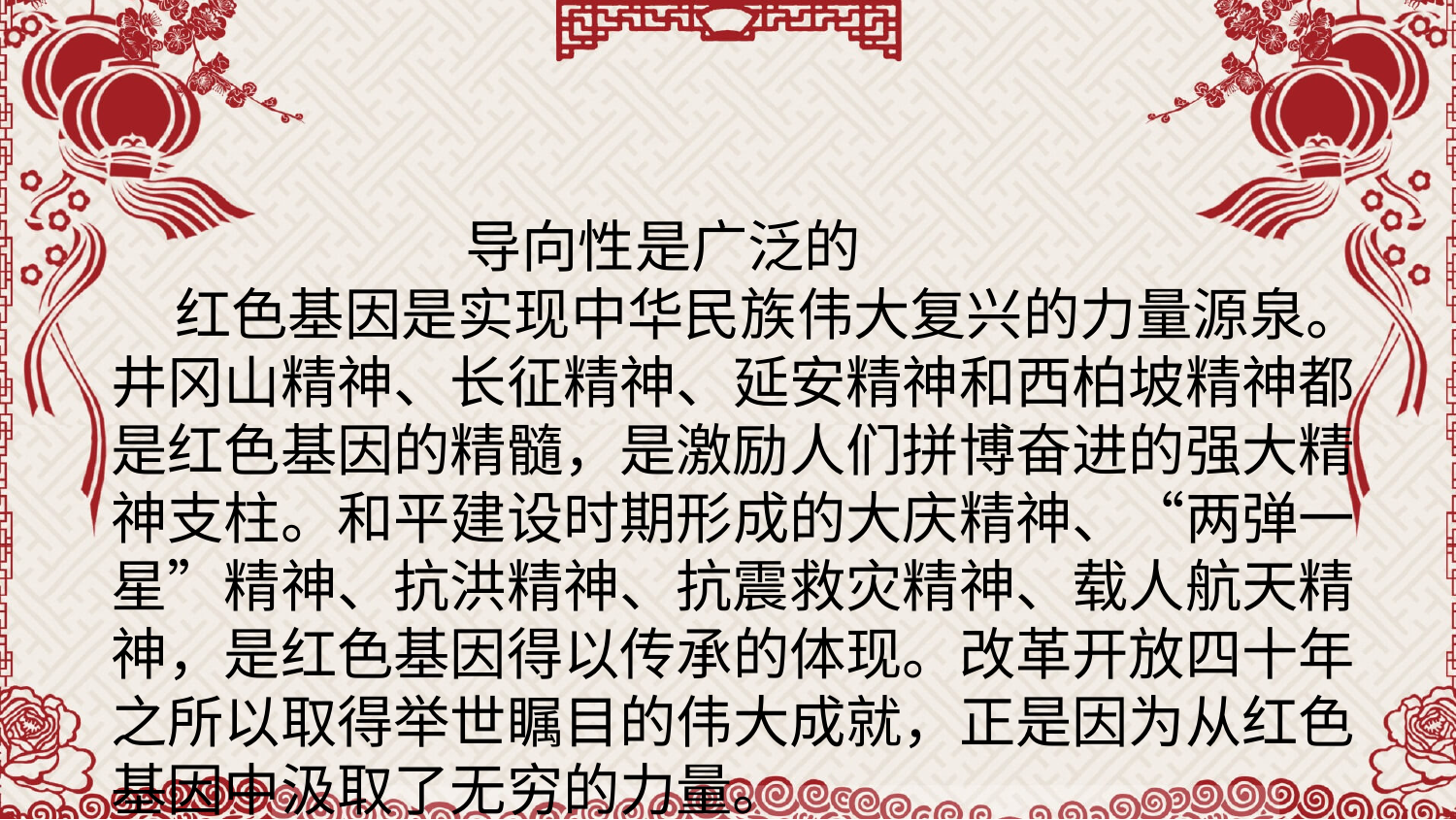

导向性是广泛的
    红色基因是实现中华民族伟大复兴的力量源泉。井冈山精神、长征精神、延安精神和西柏坡精神都是红色基因的精髓，是激励人们拼博奋进的强大精神支柱。和平建设时期形成的大庆精神、“两弹一星”精神、抗洪精神、抗震救灾精神、载人航天精神，是红色基因得以传承的体现。改革开放四十年之所以取得举世瞩目的伟大成就，正是因为从红色基因中汲取了无穷的力量。